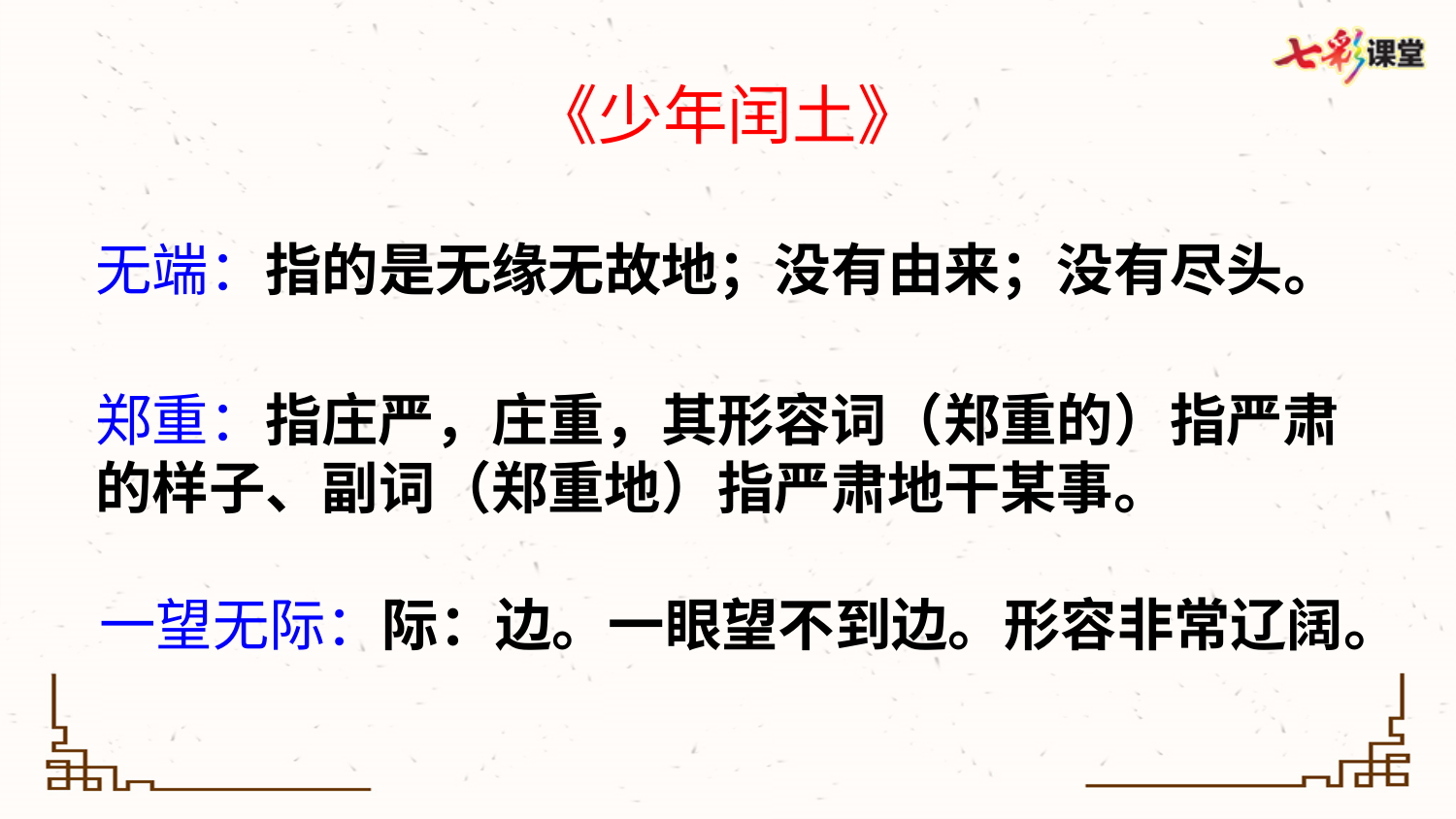

《少年闰土》
无端：指的是无缘无故地；没有由来；没有尽头。
郑重：指庄严，庄重，其形容词（郑重的）指严肃的样子、副词（郑重地）指严肃地干某事。
一望无际：际：边。一眼望不到边。形容非常辽阔。